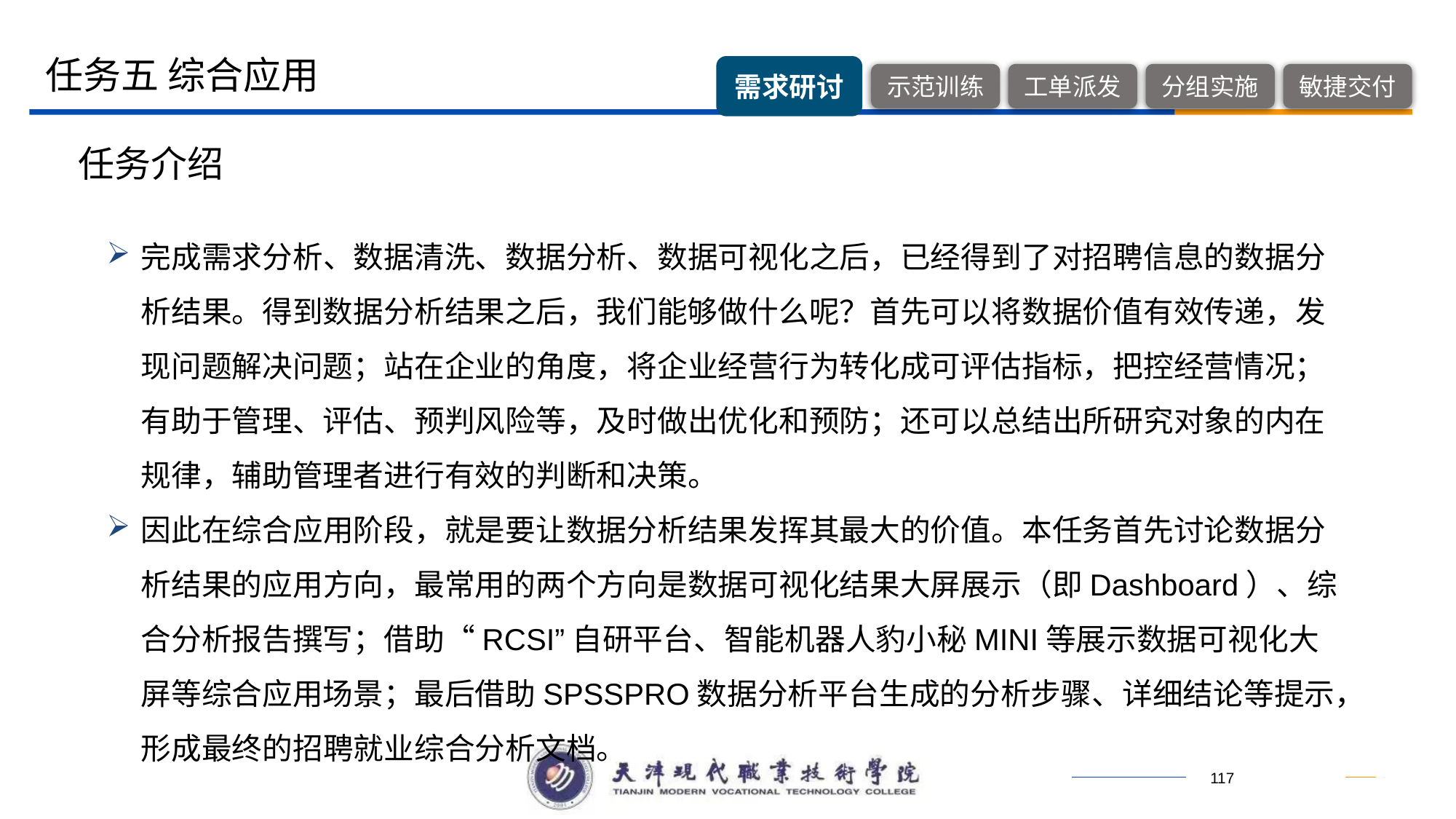

任务五 综合应用

任务介绍
完成需求分析、数据清洗、数据分析、数据可视化之后，已经得到了对招聘信息的数据分析结果。得到数据分析结果之后，我们能够做什么呢？首先可以将数据价值有效传递，发现问题解决问题；站在企业的角度，将企业经营行为转化成可评估指标，把控经营情况；有助于管理、评估、预判风险等，及时做出优化和预防；还可以总结出所研究对象的内在规律，辅助管理者进行有效的判断和决策。
因此在综合应用阶段，就是要让数据分析结果发挥其最大的价值。本任务首先讨论数据分析结果的应用方向，最常用的两个方向是数据可视化结果大屏展示（即Dashboard）、综合分析报告撰写；借助“RCSI”自研平台、智能机器人豹小秘MINI等展示数据可视化大屏等综合应用场景；最后借助SPSSPRO数据分析平台生成的分析步骤、详细结论等提示，形成最终的招聘就业综合分析文档。